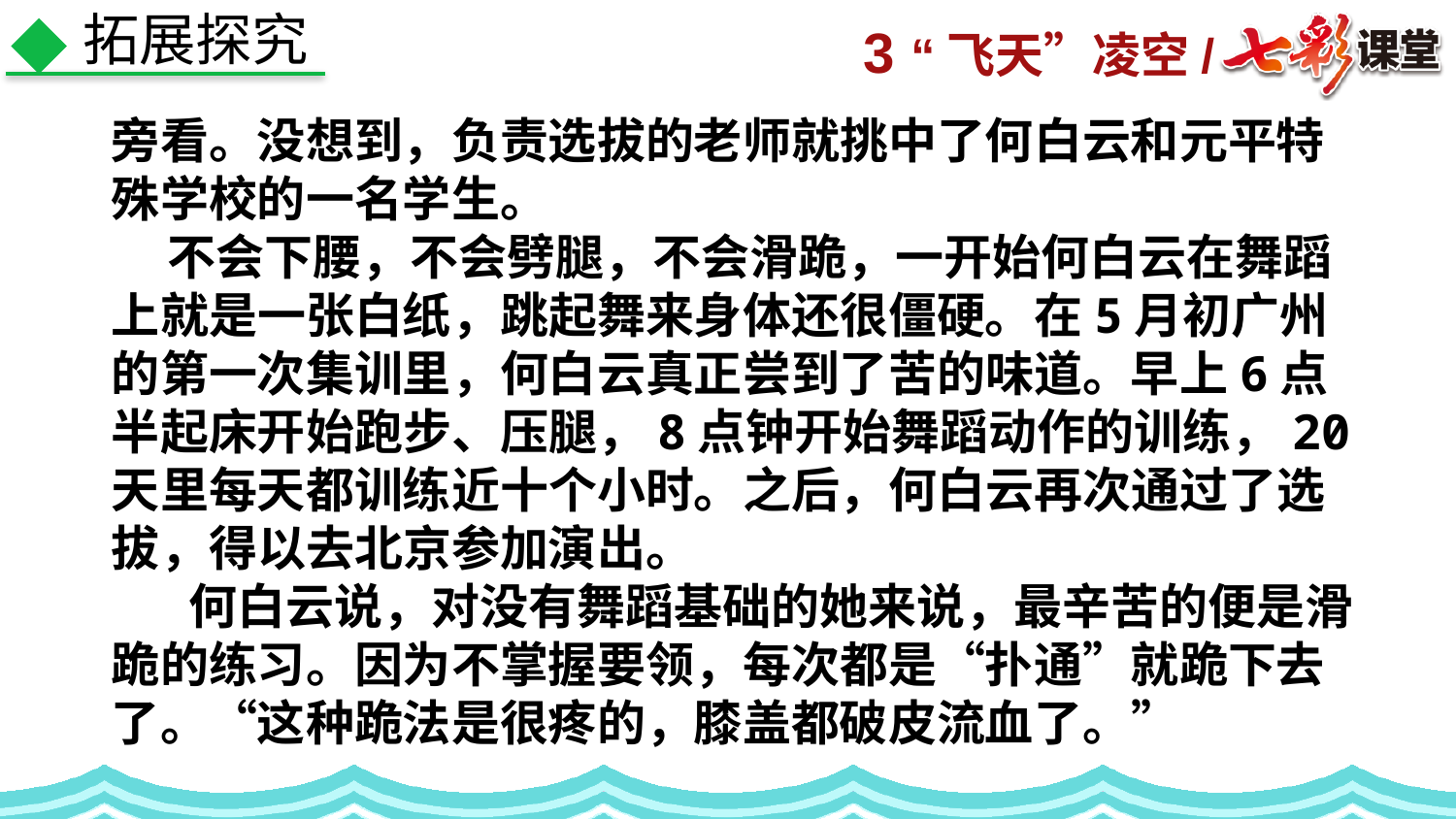

拓展探究

旁看。没想到，负责选拔的老师就挑中了何白云和元平特殊学校的一名学生。
    不会下腰，不会劈腿，不会滑跪，一开始何白云在舞蹈上就是一张白纸，跳起舞来身体还很僵硬。在5月初广州的第一次集训里，何白云真正尝到了苦的味道。早上6点半起床开始跑步、压腿，8点钟开始舞蹈动作的训练，20天里每天都训练近十个小时。之后，何白云再次通过了选拔，得以去北京参加演出。
      何白云说，对没有舞蹈基础的她来说，最辛苦的便是滑跪的练习。因为不掌握要领，每次都是“扑通”就跪下去了。“这种跪法是很疼的，膝盖都破皮流血了。”